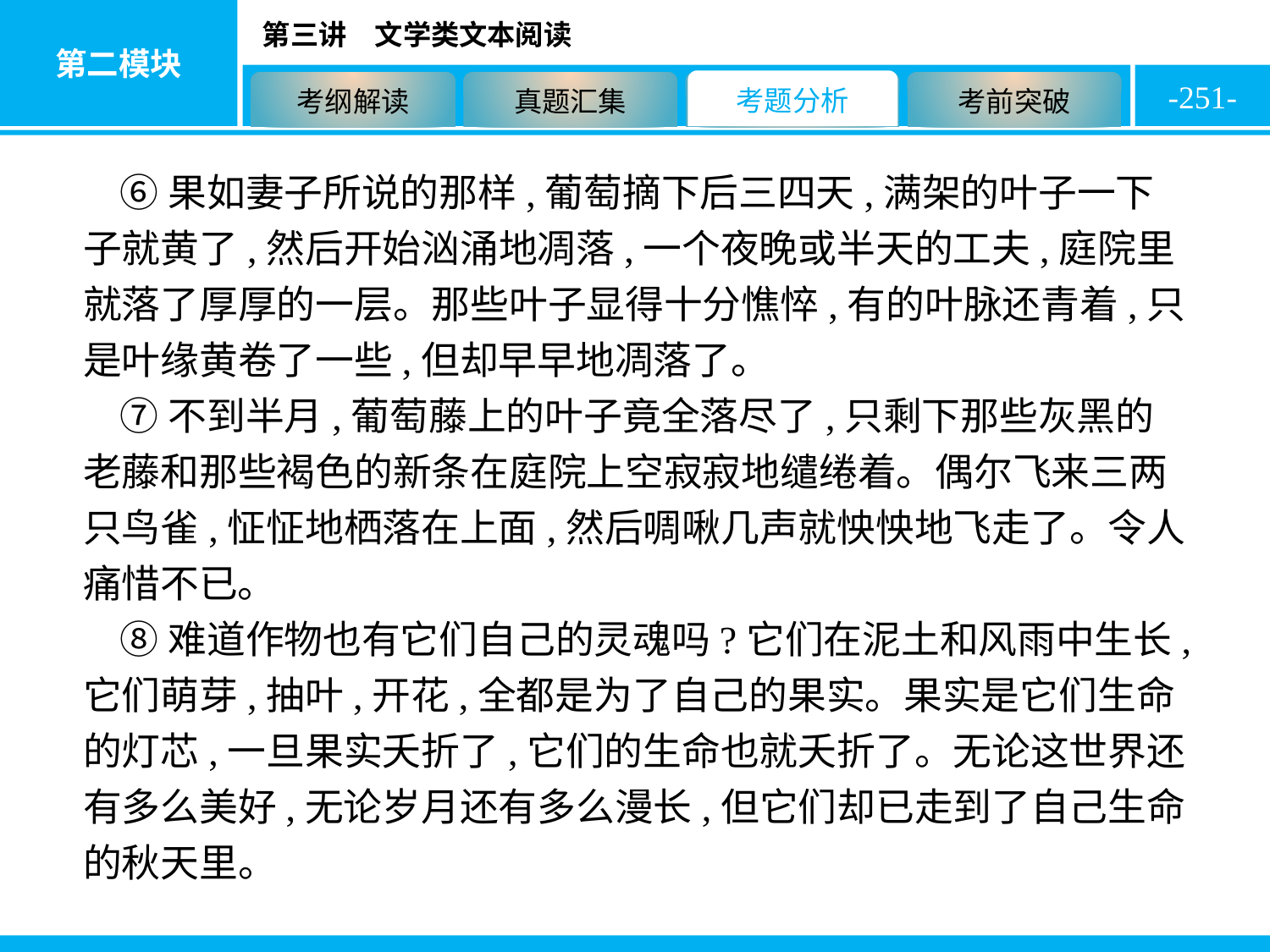

-251-
⑥果如妻子所说的那样,葡萄摘下后三四天,满架的叶子一下子就黄了,然后开始汹涌地凋落,一个夜晚或半天的工夫,庭院里就落了厚厚的一层。那些叶子显得十分憔悴,有的叶脉还青着,只是叶缘黄卷了一些,但却早早地凋落了。
⑦不到半月,葡萄藤上的叶子竟全落尽了,只剩下那些灰黑的老藤和那些褐色的新条在庭院上空寂寂地缱绻着。偶尔飞来三两只鸟雀,怔怔地栖落在上面,然后啁啾几声就怏怏地飞走了。令人痛惜不已。
⑧难道作物也有它们自己的灵魂吗?它们在泥土和风雨中生长,它们萌芽,抽叶,开花,全都是为了自己的果实。果实是它们生命的灯芯,一旦果实夭折了,它们的生命也就夭折了。无论这世界还有多么美好,无论岁月还有多么漫长,但它们却已走到了自己生命的秋天里。